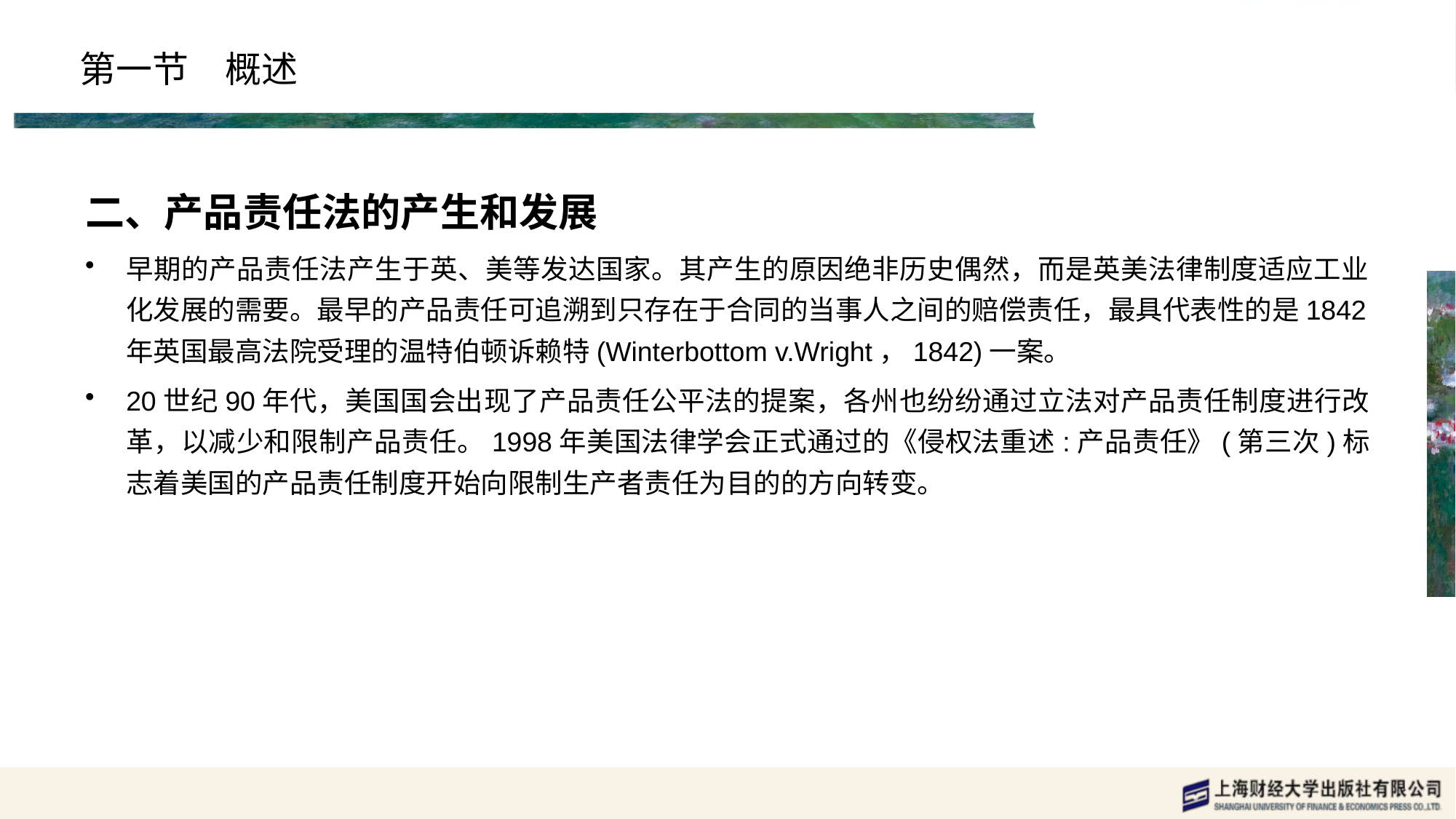

# 第一节　概述
二、产品责任法的产生和发展
早期的产品责任法产生于英、美等发达国家。其产生的原因绝非历史偶然，而是英美法律制度适应工业化发展的需要。最早的产品责任可追溯到只存在于合同的当事人之间的赔偿责任，最具代表性的是1842年英国最高法院受理的温特伯顿诉赖特(Winterbottom v.Wright，1842)一案。
20世纪90年代，美国国会出现了产品责任公平法的提案，各州也纷纷通过立法对产品责任制度进行改革，以减少和限制产品责任。1998年美国法律学会正式通过的《侵权法重述:产品责任》(第三次)标志着美国的产品责任制度开始向限制生产者责任为目的的方向转变。